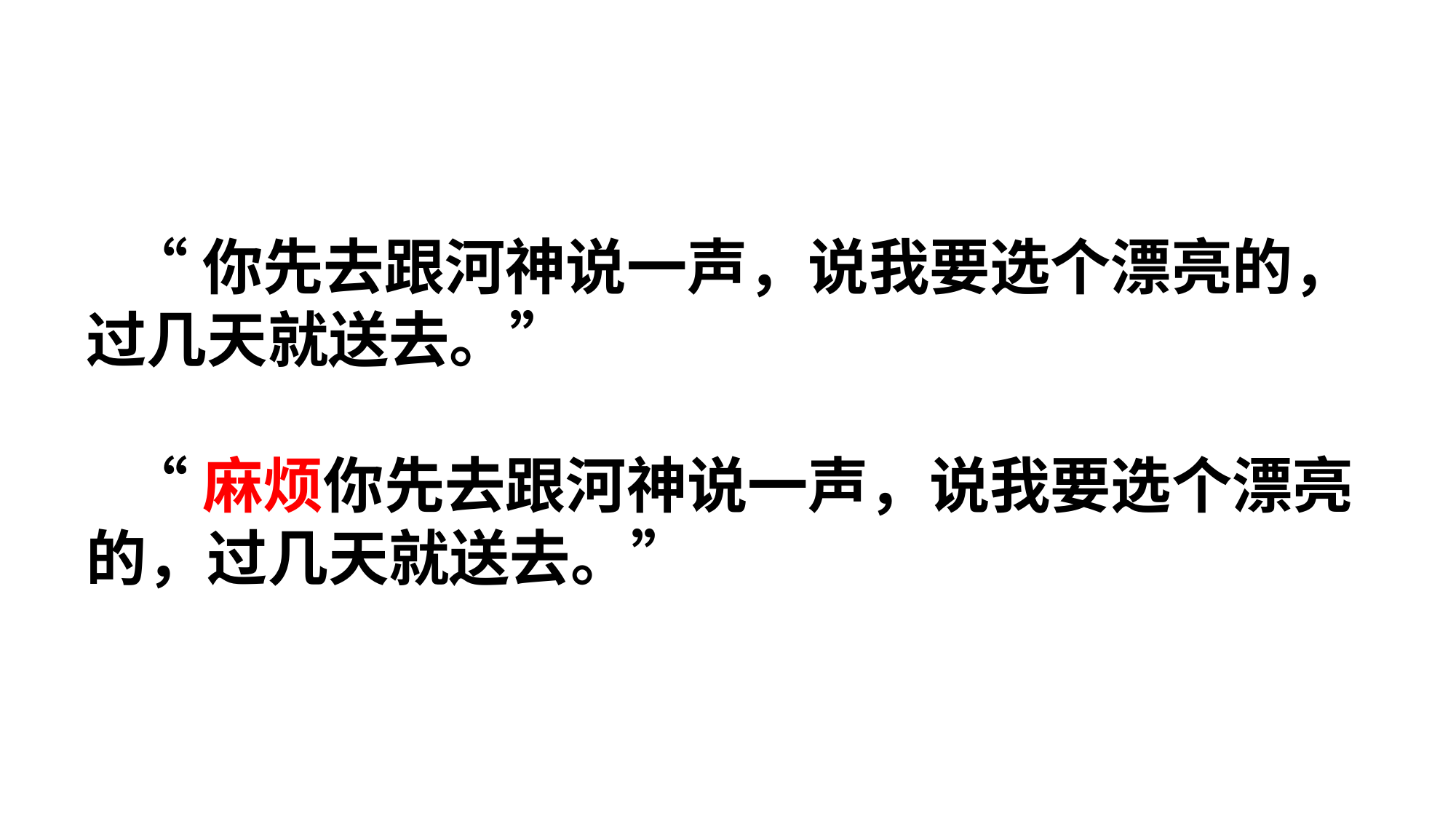

“你先去跟河神说一声，说我要选个漂亮的，过几天就送去。”

   “麻烦你先去跟河神说一声，说我要选个漂亮的，过几天就送去。”